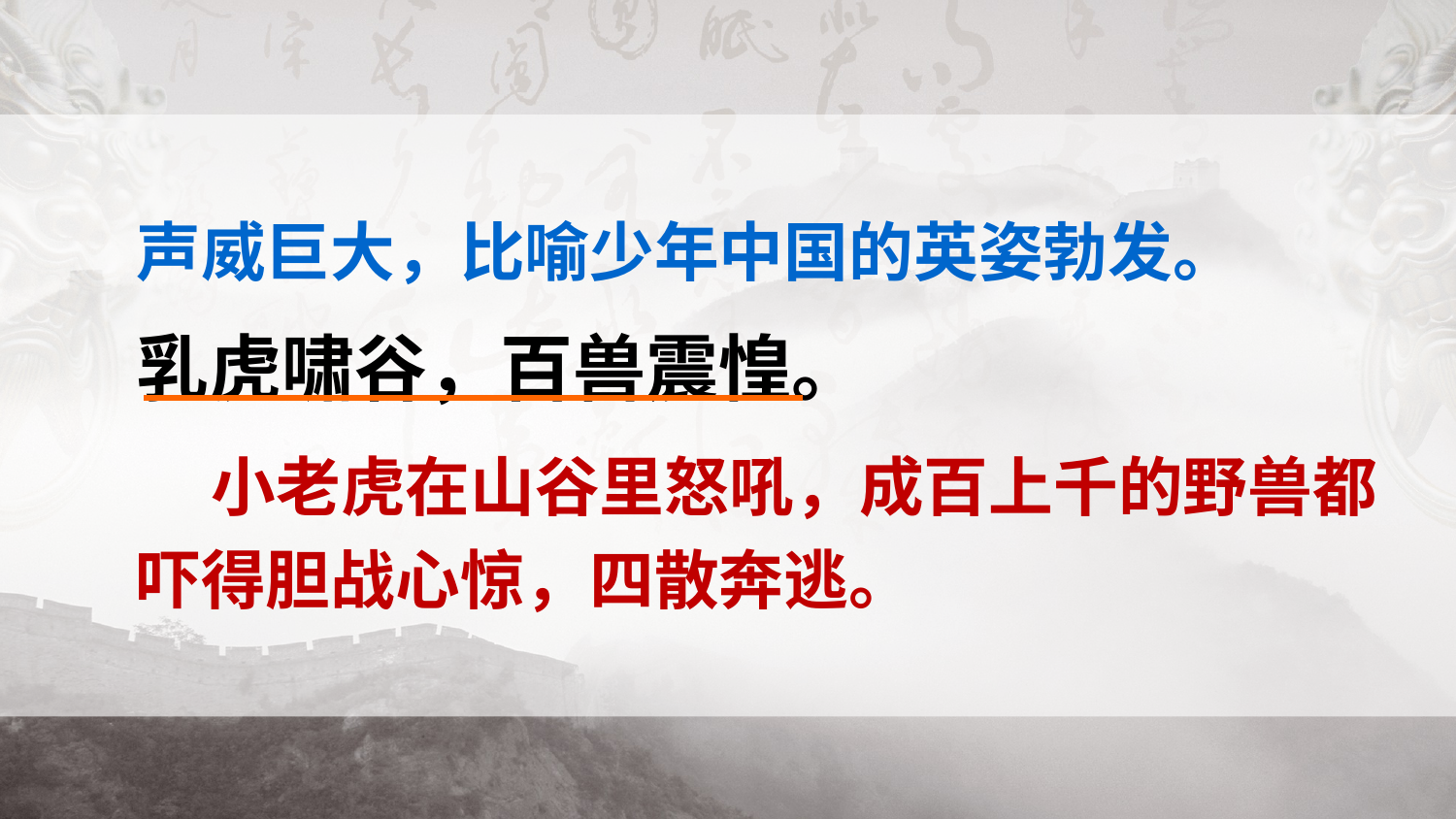

声威巨大，比喻少年中国的英姿勃发。
乳虎啸谷，百兽震惶。
    小老虎在山谷里怒吼，成百上千的野兽都吓得胆战心惊，四散奔逃。